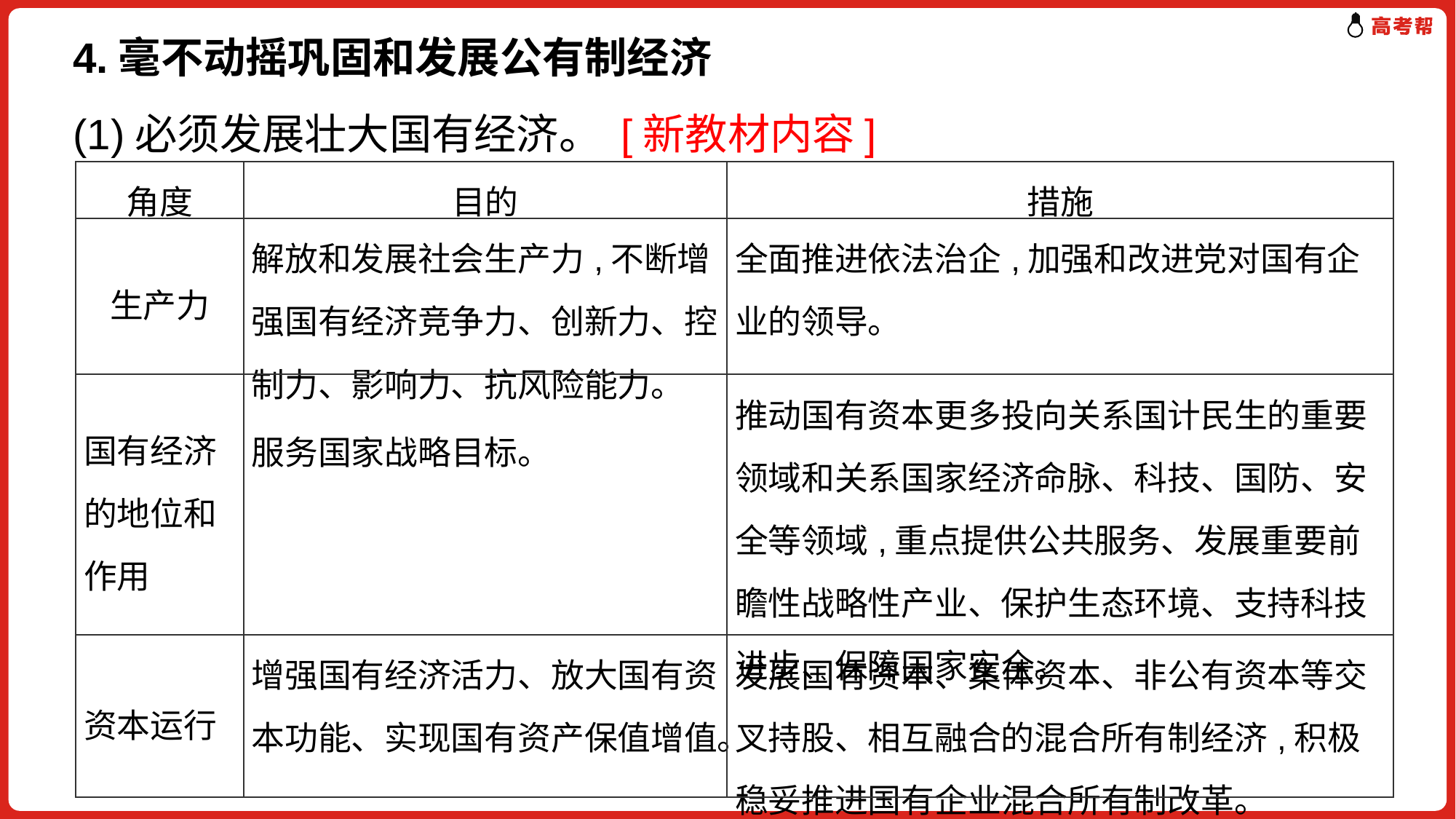

4.毫不动摇巩固和发展公有制经济
(1)必须发展壮大国有经济。 [新教材内容]
| 角度 | 目的 | 措施 |
| --- | --- | --- |
| 生产力 | 解放和发展社会生产力,不断增强国有经济竞争力、创新力、控制力、影响力、抗风险能力。 | 全面推进依法治企,加强和改进党对国有企业的领导。 |
| 国有经济的地位和作用 | 服务国家战略目标。 | 推动国有资本更多投向关系国计民生的重要领域和关系国家经济命脉、科技、国防、安全等领域,重点提供公共服务、发展重要前瞻性战略性产业、保护生态环境、支持科技进步、保障国家安全。 |
| 资本运行 | 增强国有经济活力、放大国有资本功能、实现国有资产保值增值。 | 发展国有资本、集体资本、非公有资本等交叉持股、相互融合的混合所有制经济,积极稳妥推进国有企业混合所有制改革。 |